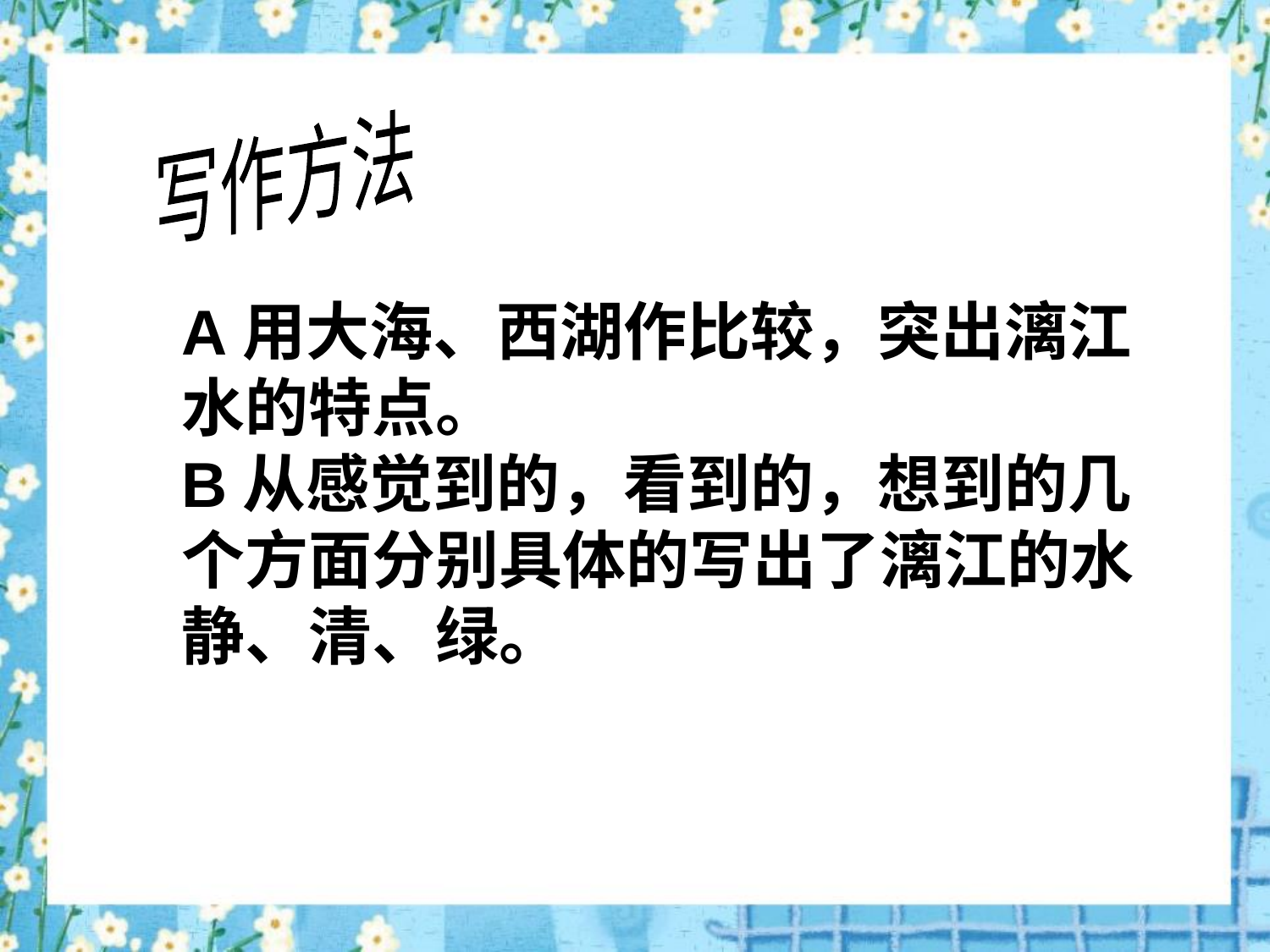

写作方法
A用大海、西湖作比较，突出漓江水的特点。
B从感觉到的，看到的，想到的几个方面分别具体的写出了漓江的水静、清、绿。